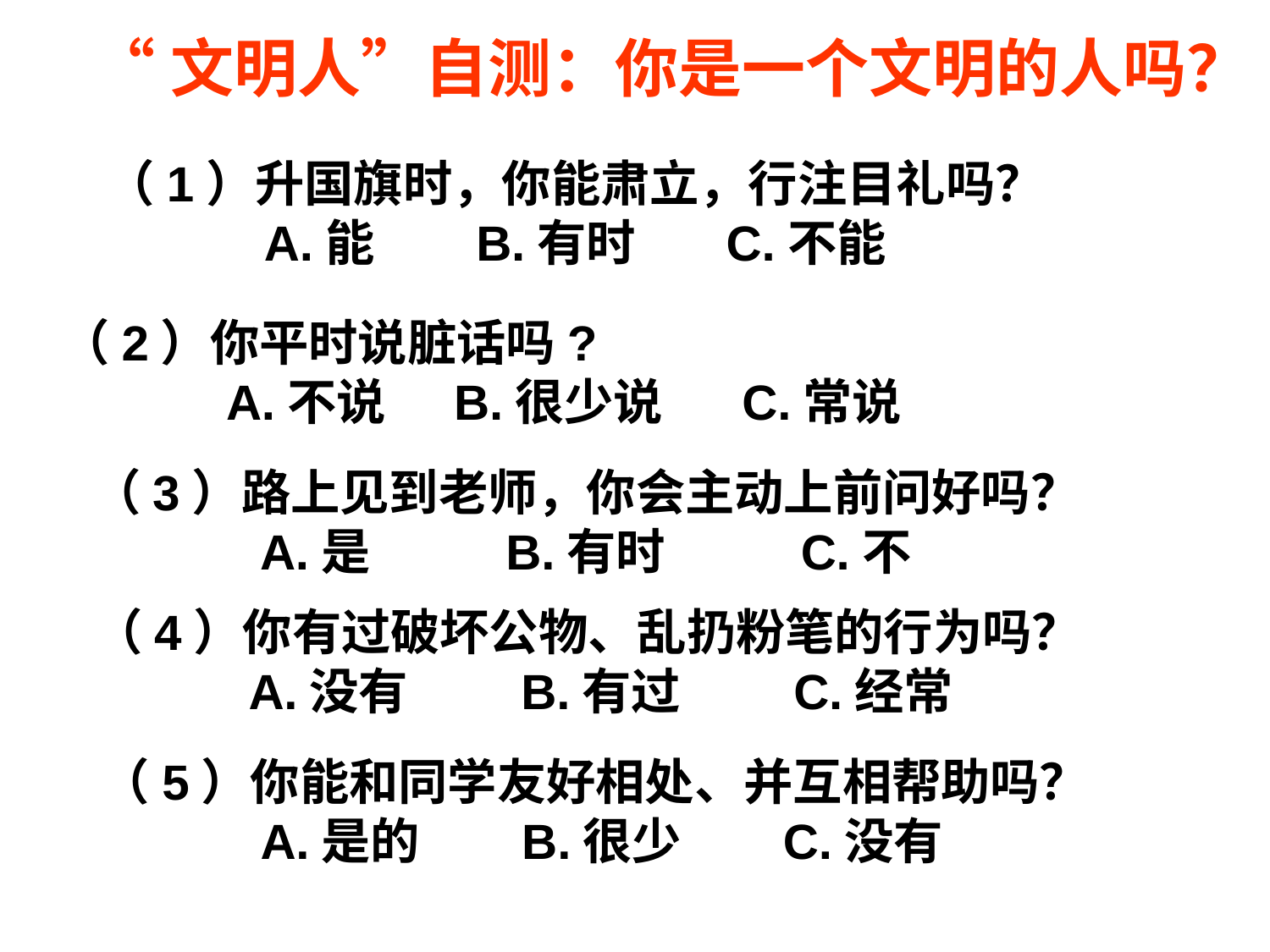

“文明人”自测：你是一个文明的人吗？
（1）升国旗时，你能肃立，行注目礼吗？
A.能        B.有时       C.不能
（2）你平时说脏话吗?
　                                A.不说     B.很少说      C.常说
（3）路上见到老师，你会主动上前问好吗？
A.是           B.有时           C.不
（4）你有过破坏公物、乱扔粉笔的行为吗？
  A.没有         B.有过         C.经常
（5）你能和同学友好相处、并互相帮助吗？
 A.是的        B.很少        C.没有